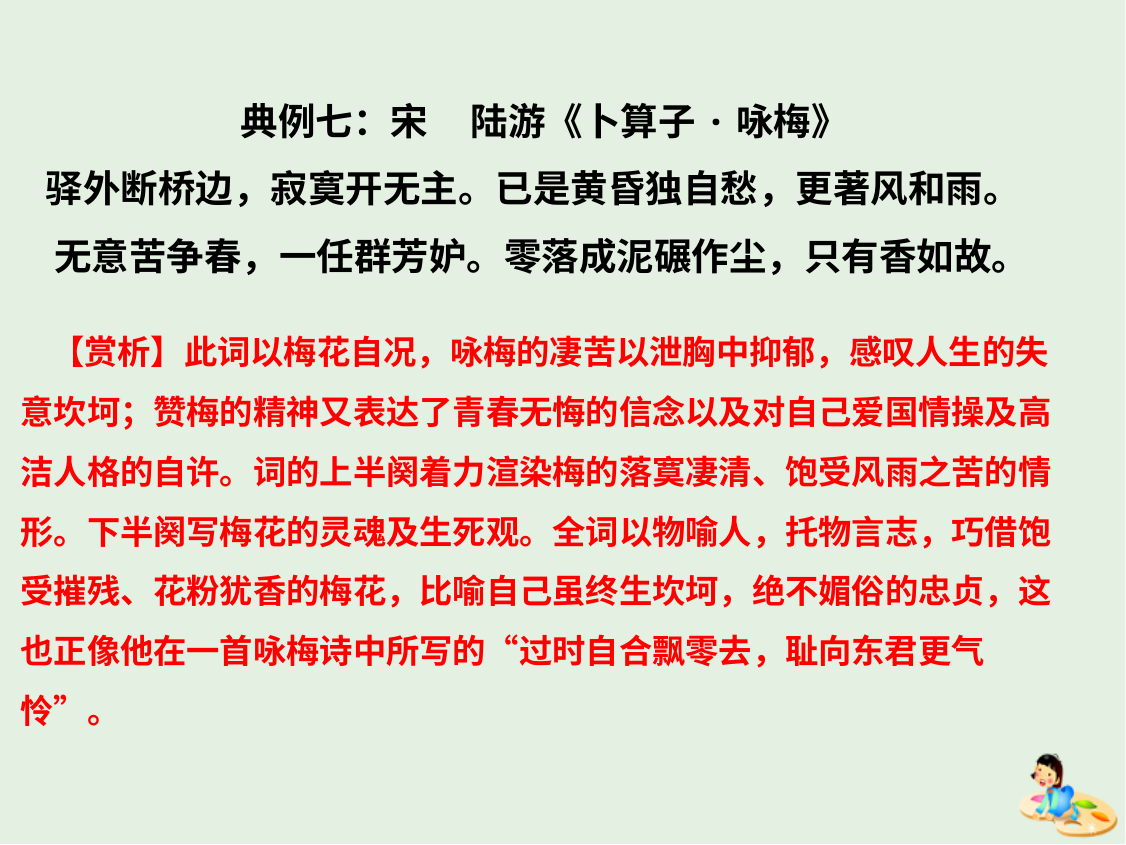

典例七：宋     陆游《卜算子·咏梅》
驿外断桥边，寂寞开无主。已是黄昏独自愁，更著风和雨。    无意苦争春，一任群芳妒。零落成泥碾作尘，只有香如故。

   【赏析】此词以梅花自况，咏梅的凄苦以泄胸中抑郁，感叹人生的失意坎坷；赞梅的精神又表达了青春无悔的信念以及对自己爱国情操及高洁人格的自许。词的上半阕着力渲染梅的落寞凄清、饱受风雨之苦的情形。下半阕写梅花的灵魂及生死观。全词以物喻人，托物言志，巧借饱受摧残、花粉犹香的梅花，比喻自己虽终生坎坷，绝不媚俗的忠贞，这也正像他在一首咏梅诗中所写的“过时自合飘零去，耻向东君更气怜”。